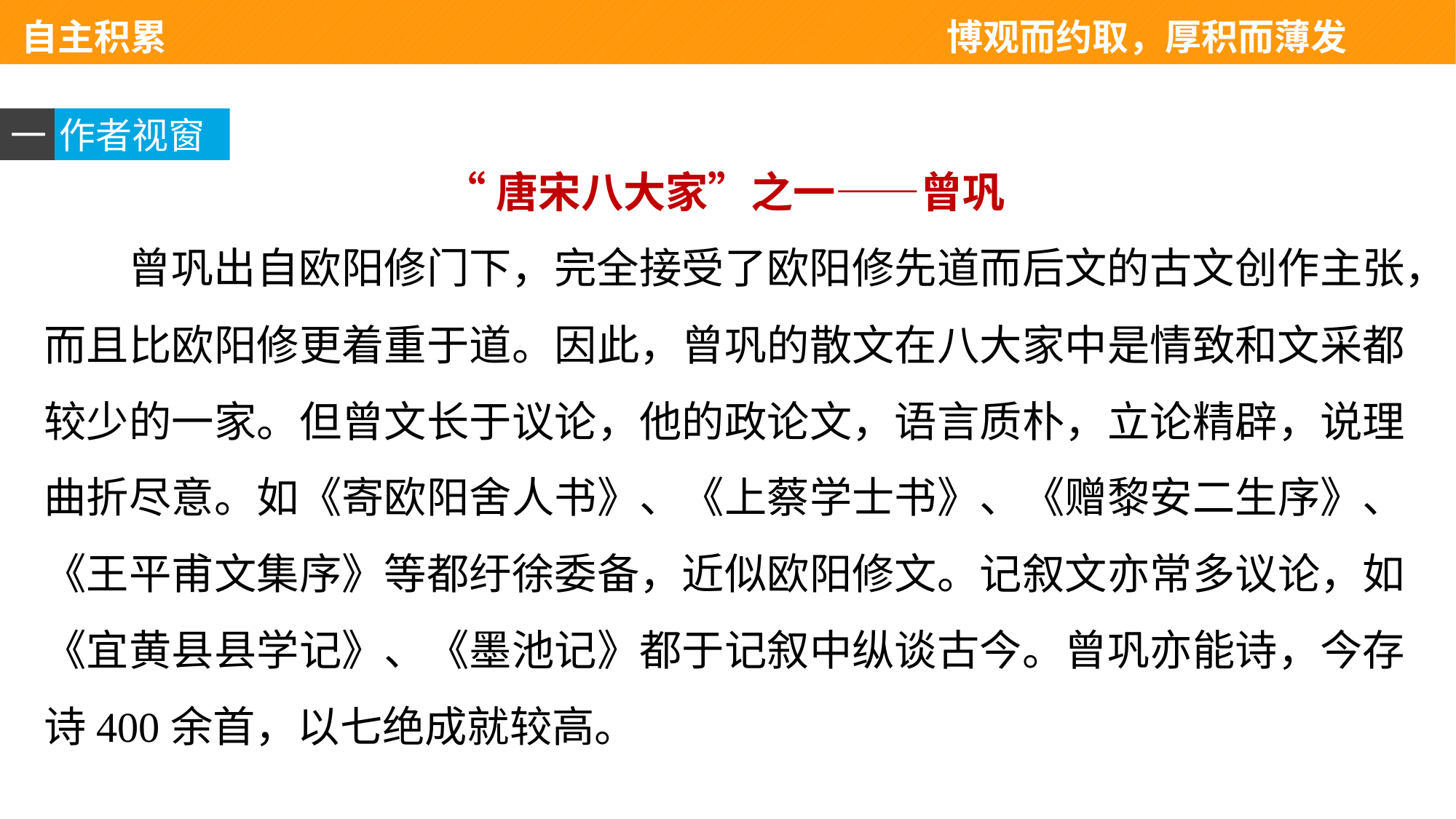

自主积累                                 　　　　　　　　　　　　　　博观而约取，厚积而薄发
一
作者视窗
“唐宋八大家”之一——曾巩
曾巩出自欧阳修门下，完全接受了欧阳修先道而后文的古文创作主张，而且比欧阳修更着重于道。因此，曾巩的散文在八大家中是情致和文采都较少的一家。但曾文长于议论，他的政论文，语言质朴，立论精辟，说理曲折尽意。如《寄欧阳舍人书》、《上蔡学士书》、《赠黎安二生序》、《王平甫文集序》等都纡徐委备，近似欧阳修文。记叙文亦常多议论，如《宜黄县县学记》、《墨池记》都于记叙中纵谈古今。曾巩亦能诗，今存诗400余首，以七绝成就较高。